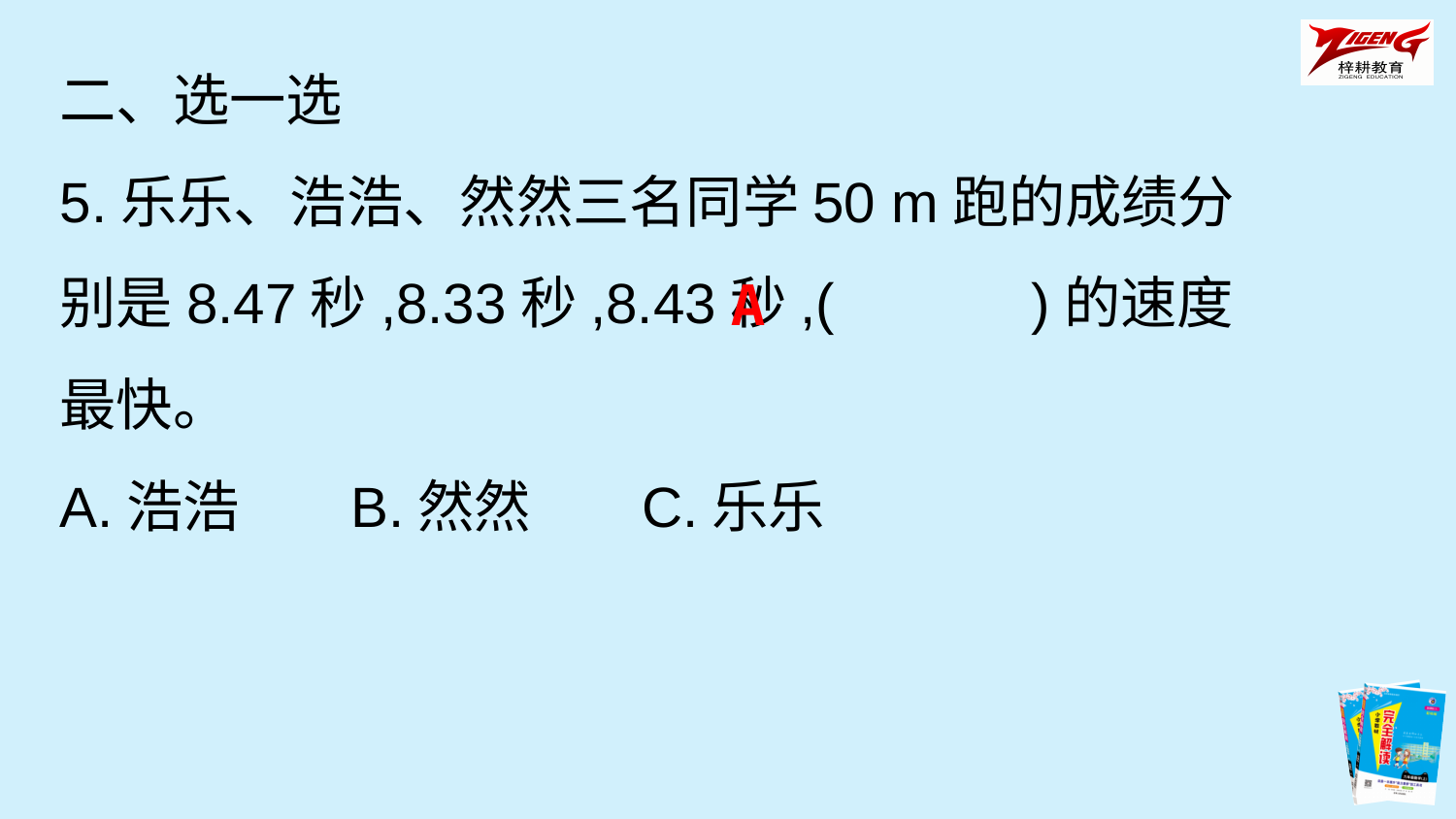

二、选一选
5.乐乐、浩浩、然然三名同学50 m跑的成绩分别是8.47秒,8.33秒,8.43秒,(　　　)的速度最快。
A.浩浩	B.然然	C.乐乐
A